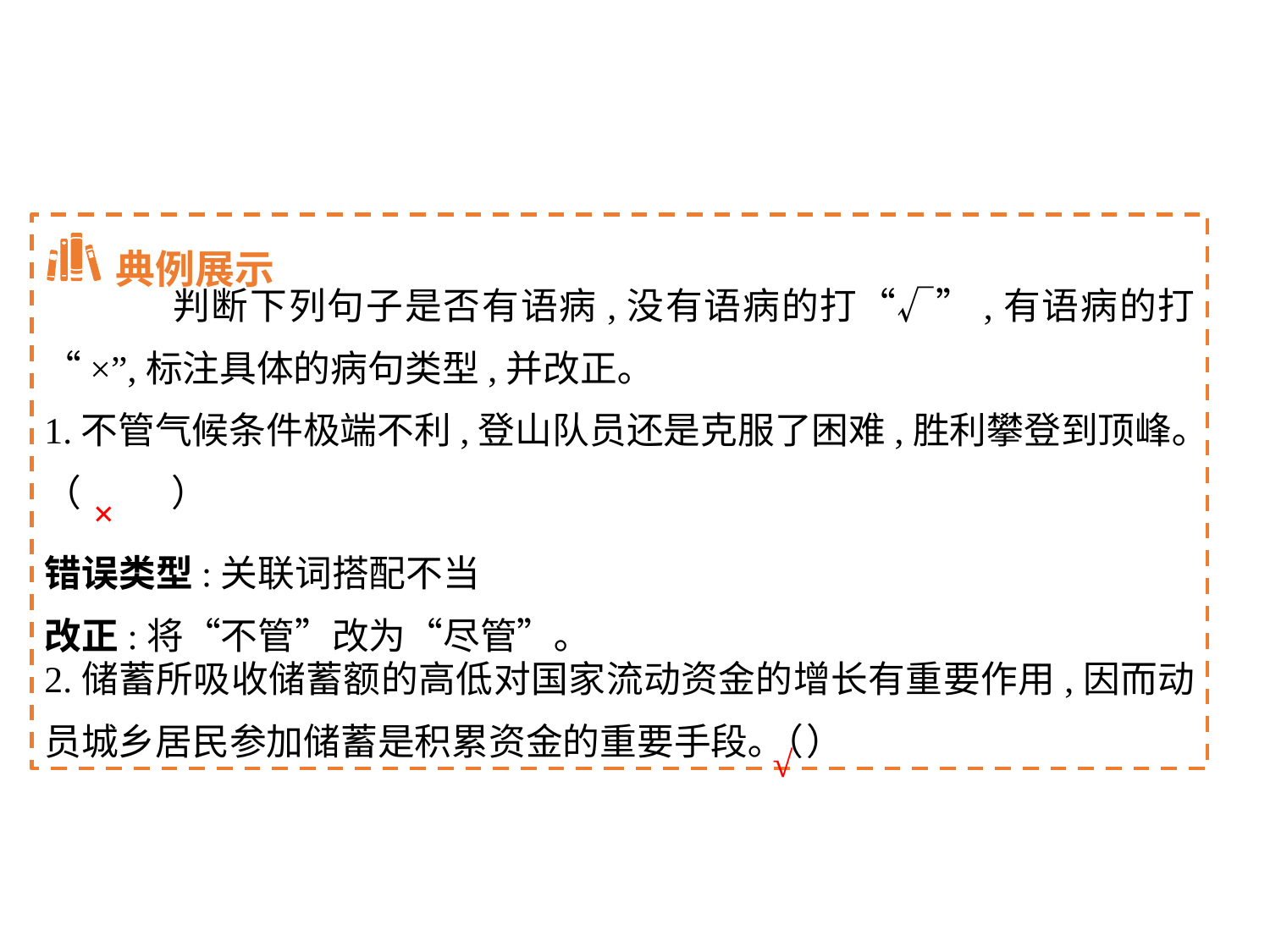

典例展示

	判断下列句子是否有语病,没有语病的打“√”,有语病的打“×”,标注具体的病句类型,并改正｡
1.不管气候条件极端不利,登山队员还是克服了困难,胜利攀登到顶峰｡
（	）

2.储蓄所吸收储蓄额的高低对国家流动资金的增长有重要作用,因而动员城乡居民参加储蓄是积累资金的重要手段｡（	）
×
错误类型:关联词搭配不当
改正:将“不管”改为“尽管”｡
√